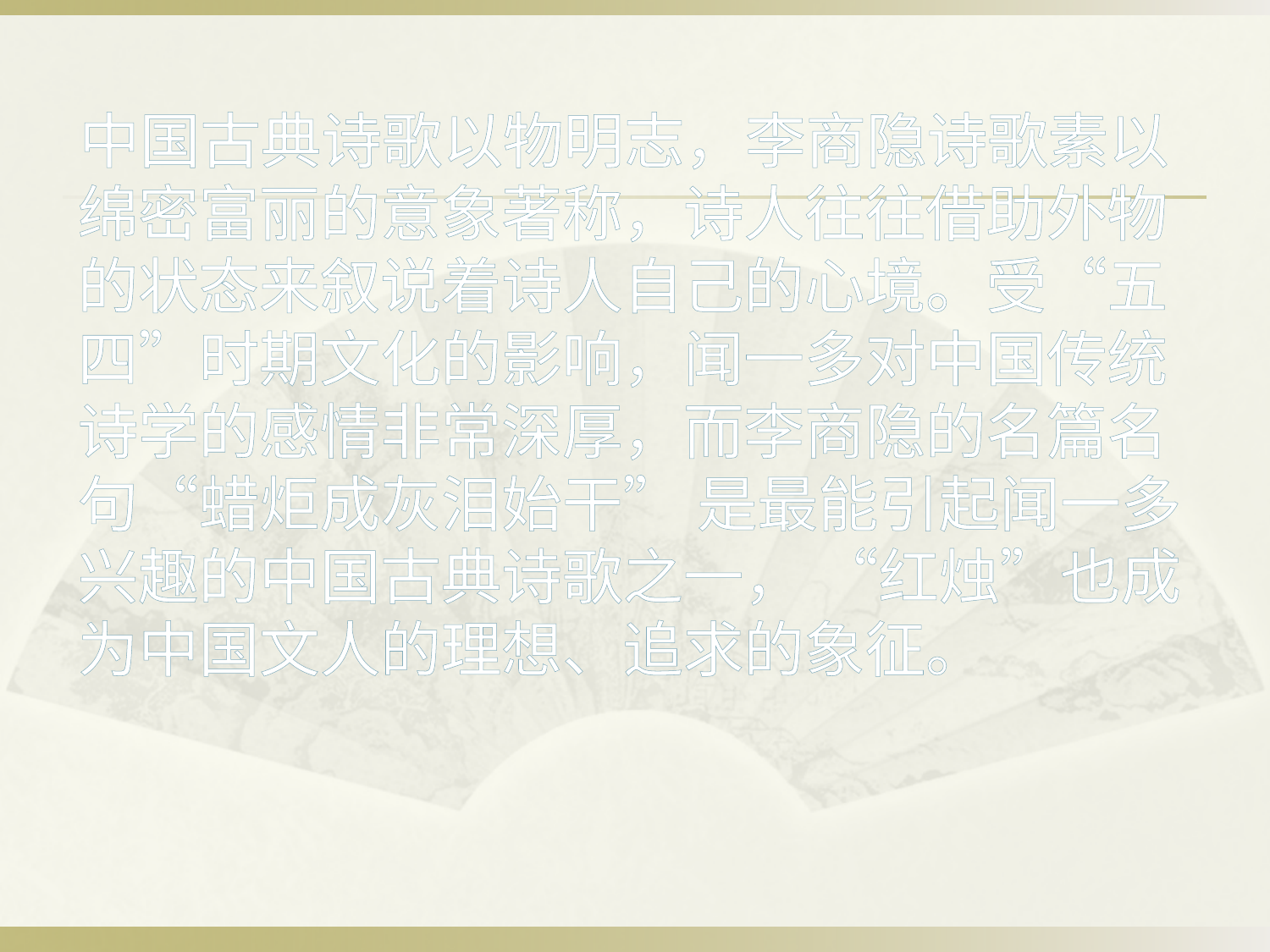

中国古典诗歌以物明志，李商隐诗歌素以绵密富丽的意象著称，诗人往往借助外物的状态来叙说着诗人自己的心境。受“五四”时期文化的影响，闻一多对中国传统诗学的感情非常深厚，而李商隐的名篇名句“蜡炬成灰泪始干” 是最能引起闻一多兴趣的中国古典诗歌之一， “红烛”也成为中国文人的理想、追求的象征。